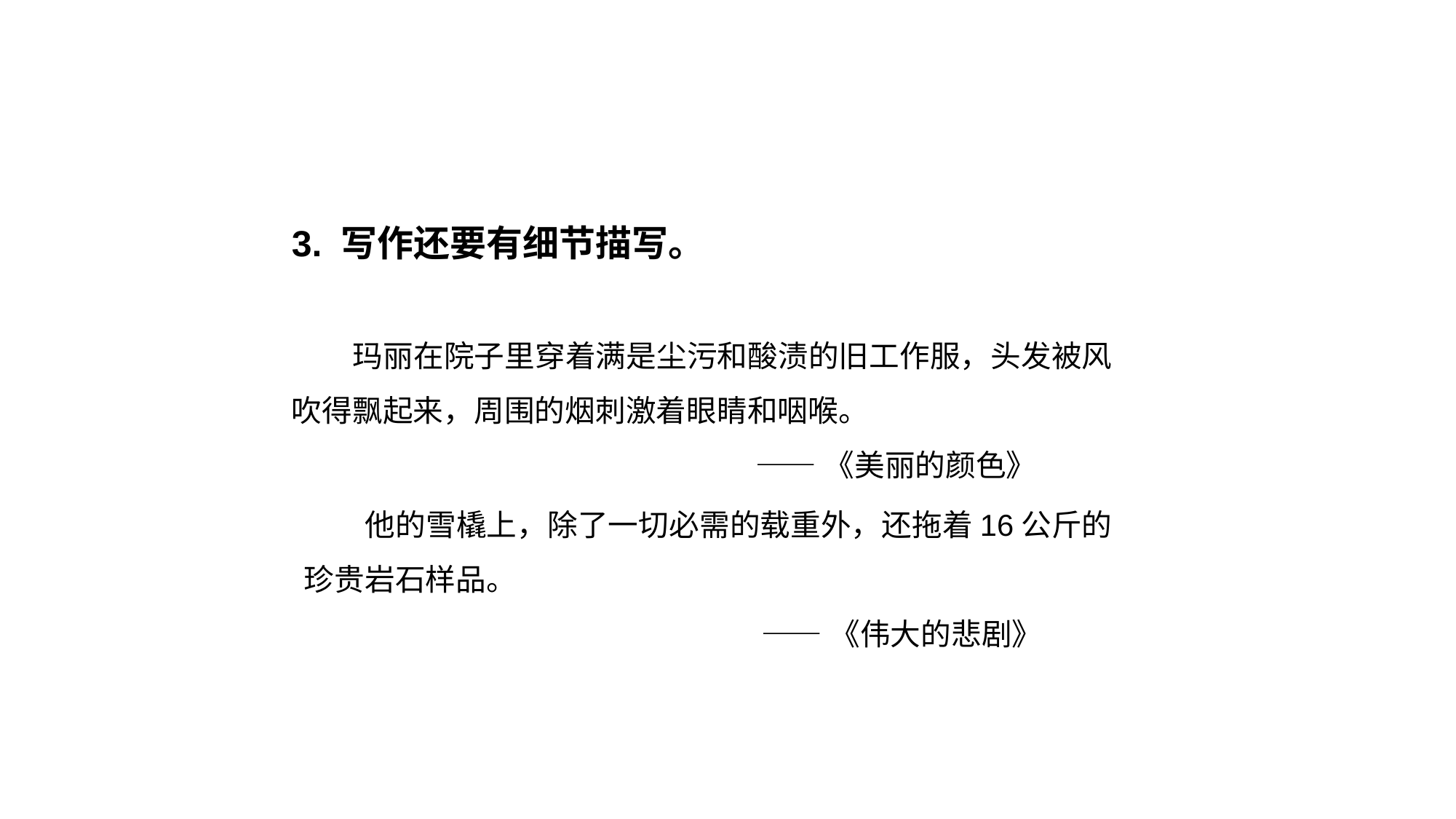

3. 写作还要有细节描写。

        玛丽在院子里穿着满是尘污和酸渍的旧工作服，头发被风吹得飘起来，周围的烟刺激着眼睛和咽喉。
                                                                     ——《美丽的颜色》

        他的雪橇上，除了一切必需的载重外，还拖着16公斤的珍贵岩石样品。
                                                                    ——《伟大的悲剧》